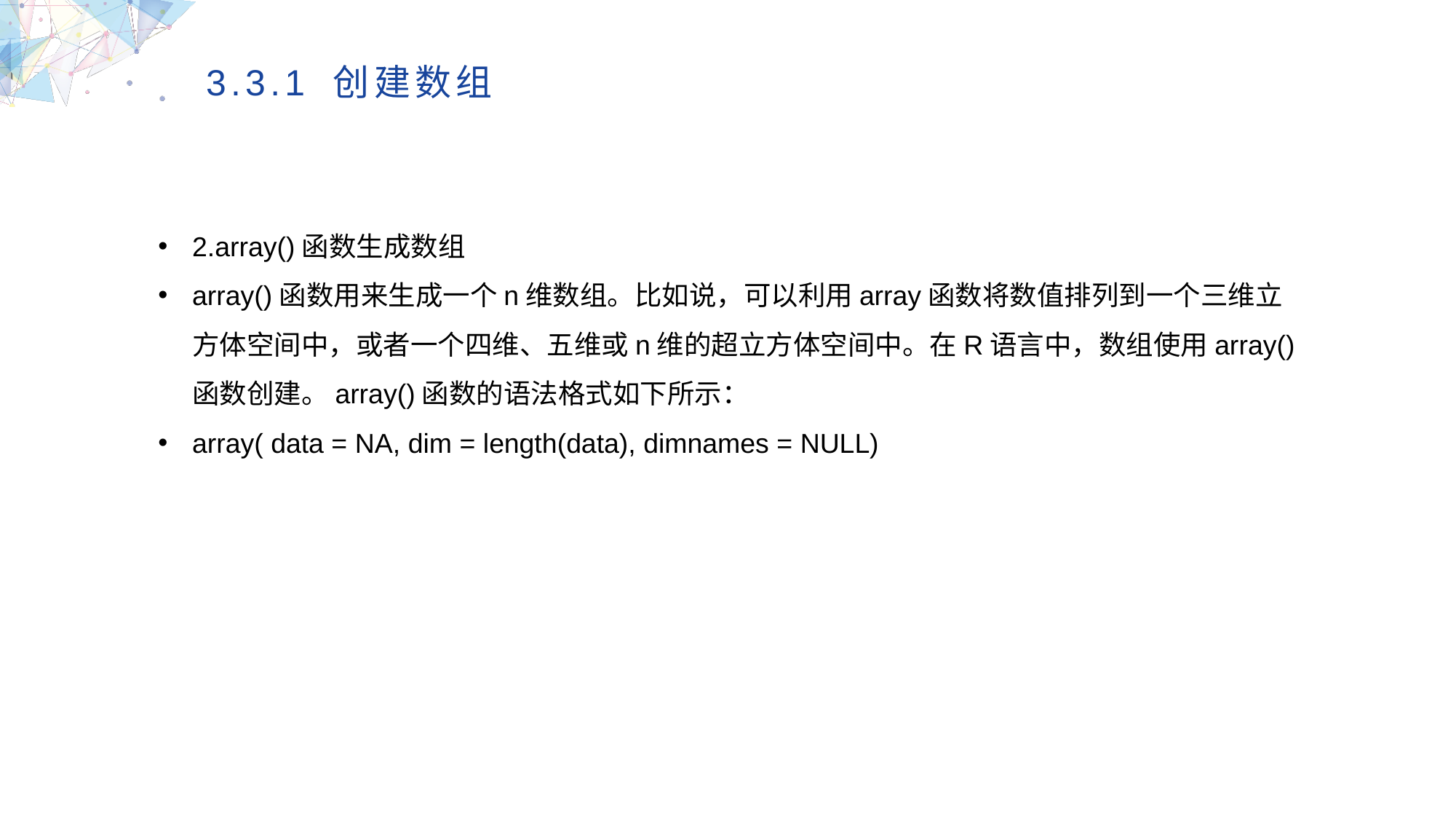

3.3.1 创建数组
2.array()函数生成数组
array()函数用来生成一个n维数组。比如说，可以利用array函数将数值排列到一个三维立方体空间中，或者一个四维、五维或n维的超立方体空间中。在R语言中，数组使用array()函数创建。array()函数的语法格式如下所示：
array( data = NA, dim = length(data), dimnames = NULL)

MULTIPURPOSE PRESENTATION TEMPLATE | UNIQUE DESIGN
Welcome Message
Please replace text, click add relevant headline, modify the text content, also can copy your content to this directly. Please replace text, click add relevant headline, modify the text content, also can copy your content to this directly.